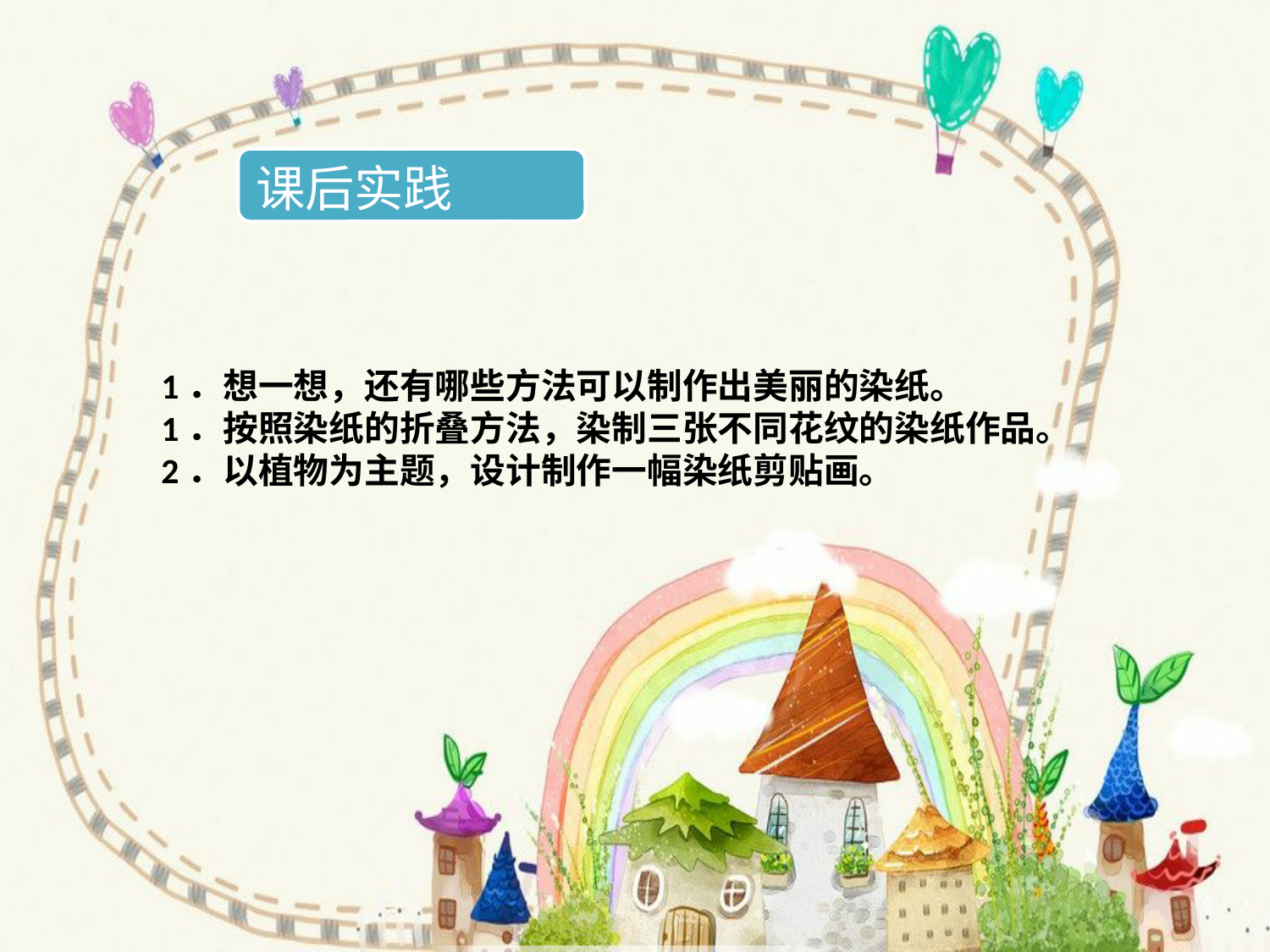

课后实践
1．想一想，还有哪些方法可以制作出美丽的染纸。
1．按照染纸的折叠方法，染制三张不同花纹的染纸作品。
2．以植物为主题，设计制作一幅染纸剪贴画。